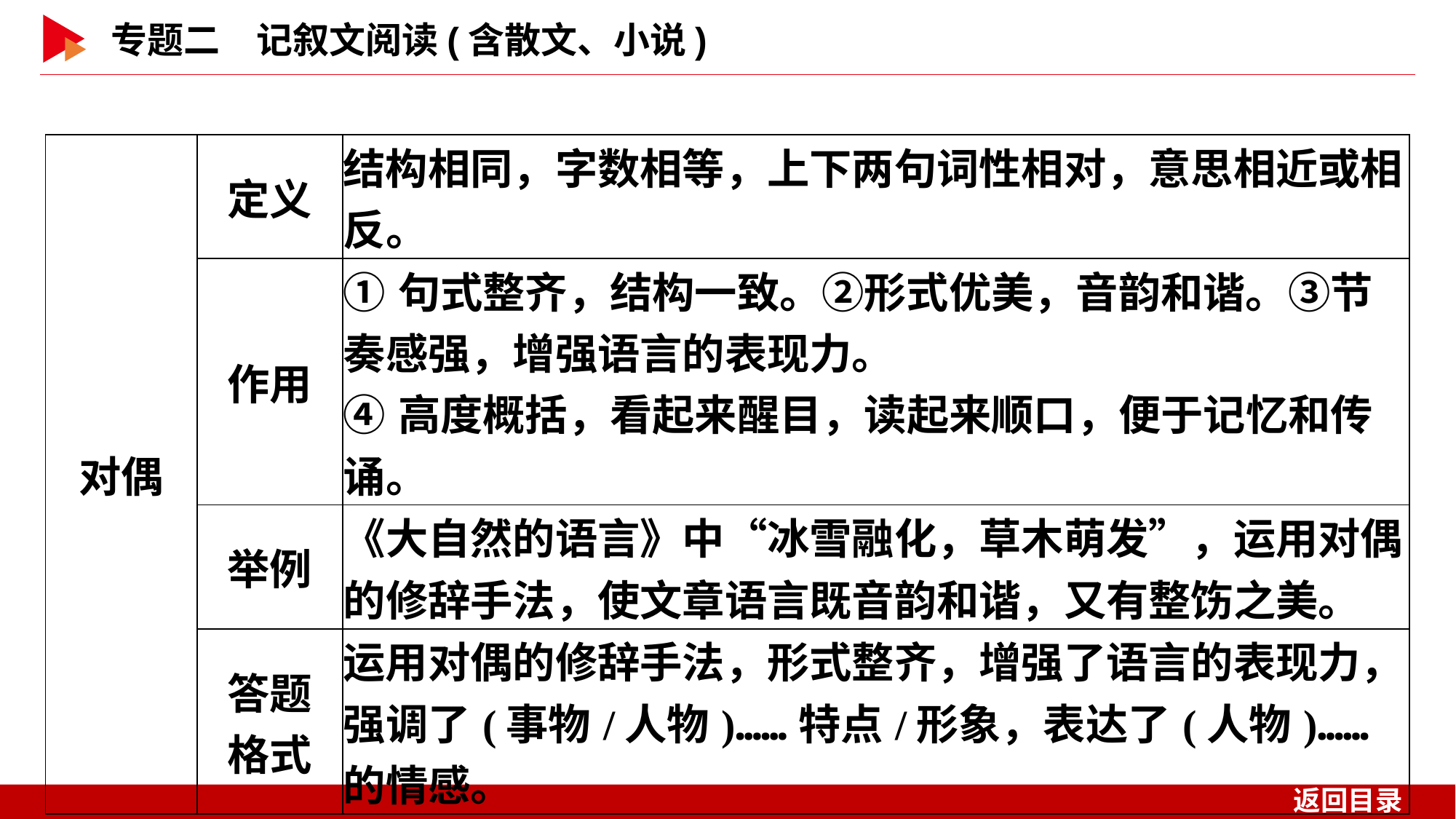

| 对偶 | 定义 | 结构相同，字数相等，上下两句词性相对，意思相近或相反。 |
| --- | --- | --- |
|  | 作用 | ①句式整齐，结构一致。②形式优美，音韵和谐。③节奏感强，增强语言的表现力。 ④高度概括，看起来醒目，读起来顺口，便于记忆和传诵。 |
|  | 举例 | 《大自然的语言》中“冰雪融化，草木萌发”，运用对偶的修辞手法，使文章语言既音韵和谐，又有整饬之美。 |
|  | 答题 格式 | 运用对偶的修辞手法，形式整齐，增强了语言的表现力，强调了(事物/人物)……特点/形象，表达了(人物)……的情感。 |